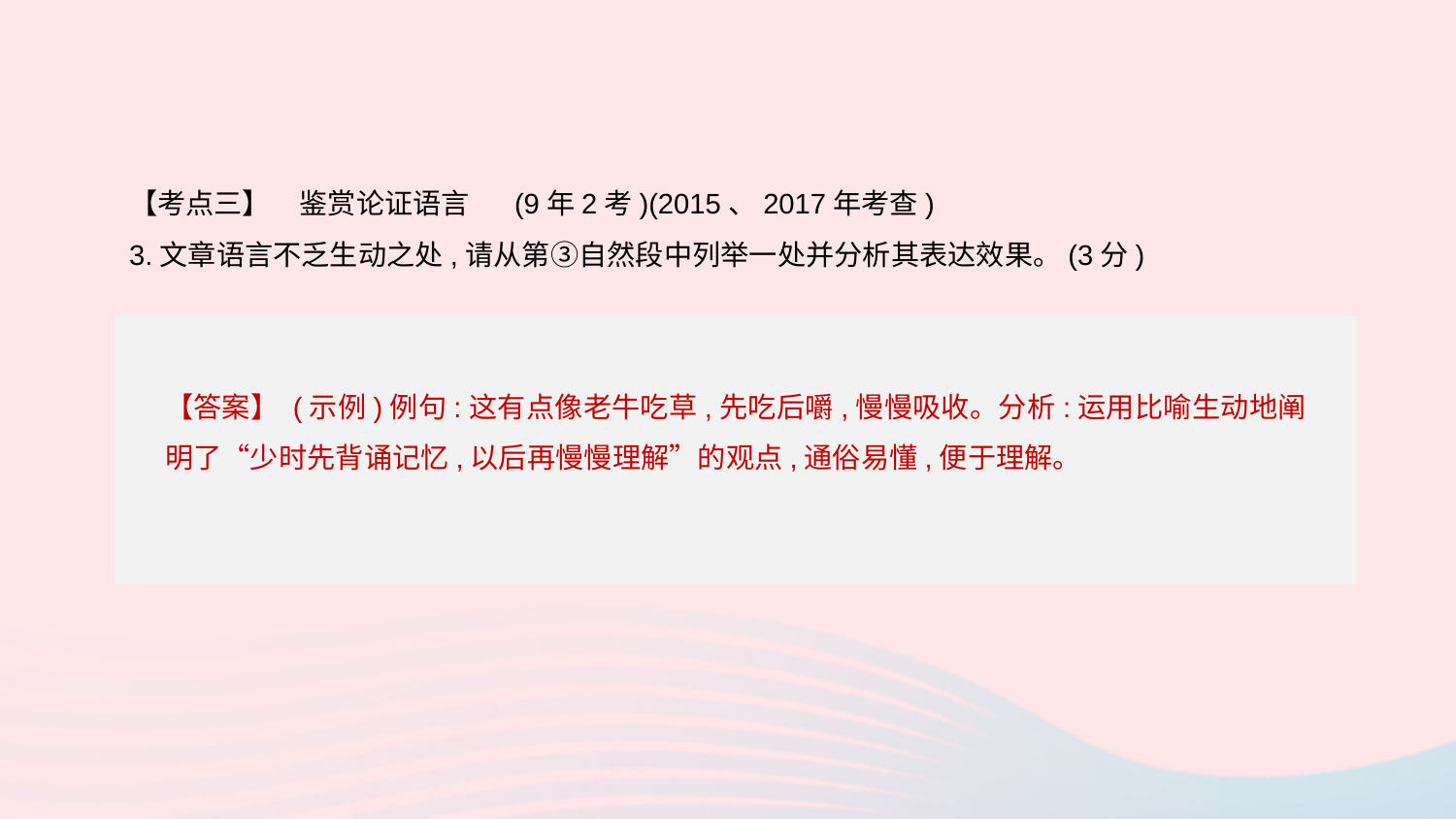

【考点三】　鉴赏论证语言      (9年2考)(2015、2017年考查)
3.文章语言不乏生动之处,请从第③自然段中列举一处并分析其表达效果。(3分)

【答案】 (示例)例句:这有点像老牛吃草,先吃后嚼,慢慢吸收。分析:运用比喻生动地阐明了“少时先背诵记忆,以后再慢慢理解”的观点,通俗易懂,便于理解。